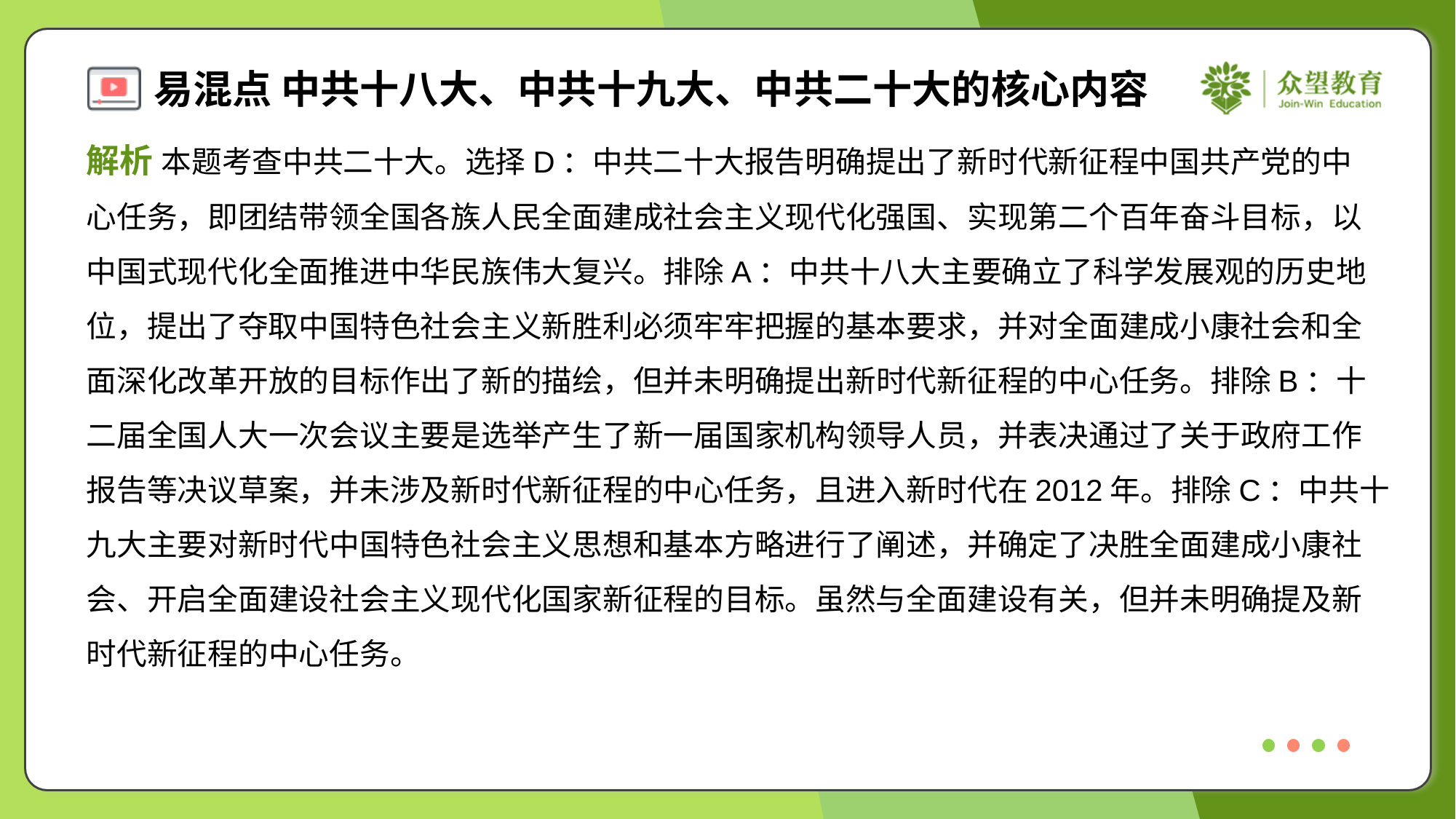

解析 本题考查中共二十大。选择D：中共二十大报告明确提出了新时代新征程中国共产党的中
心任务，即团结带领全国各族人民全面建成社会主义现代化强国、实现第二个百年奋斗目标，以
中国式现代化全面推进中华民族伟大复兴。排除A：中共十八大主要确立了科学发展观的历史地
位，提出了夺取中国特色社会主义新胜利必须牢牢把握的基本要求，并对全面建成小康社会和全
面深化改革开放的目标作出了新的描绘，但并未明确提出新时代新征程的中心任务。排除B：十
二届全国人大一次会议主要是选举产生了新一届国家机构领导人员，并表决通过了关于政府工作
报告等决议草案，并未涉及新时代新征程的中心任务，且进入新时代在2012年。排除C：中共十
九大主要对新时代中国特色社会主义思想和基本方略进行了阐述，并确定了决胜全面建成小康社
会、开启全面建设社会主义现代化国家新征程的目标。虽然与全面建设有关，但并未明确提及新
时代新征程的中心任务。